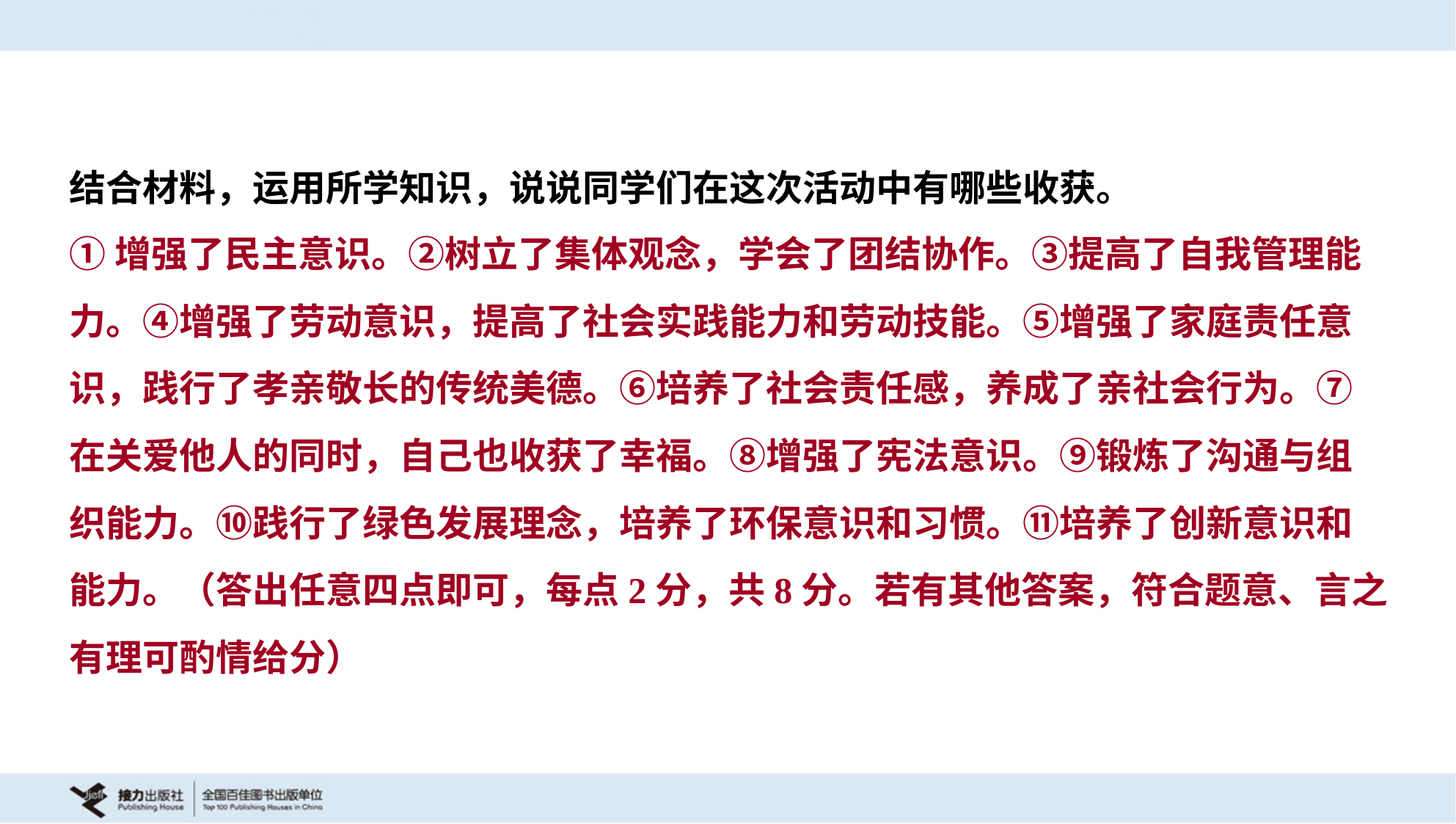

结合材料，运用所学知识，说说同学们在这次活动中有哪些收获。
①增强了民主意识。②树立了集体观念，学会了团结协作。③提高了自我管理能
力。④增强了劳动意识，提高了社会实践能力和劳动技能。⑤增强了家庭责任意
识，践行了孝亲敬长的传统美德。⑥培养了社会责任感，养成了亲社会行为。⑦
在关爱他人的同时，自己也收获了幸福。⑧增强了宪法意识。⑨锻炼了沟通与组
织能力。⑩践行了绿色发展理念，培养了环保意识和习惯。⑪培养了创新意识和
能力。（答出任意四点即可，每点2分，共8分。若有其他答案，符合题意、言之
有理可酌情给分）